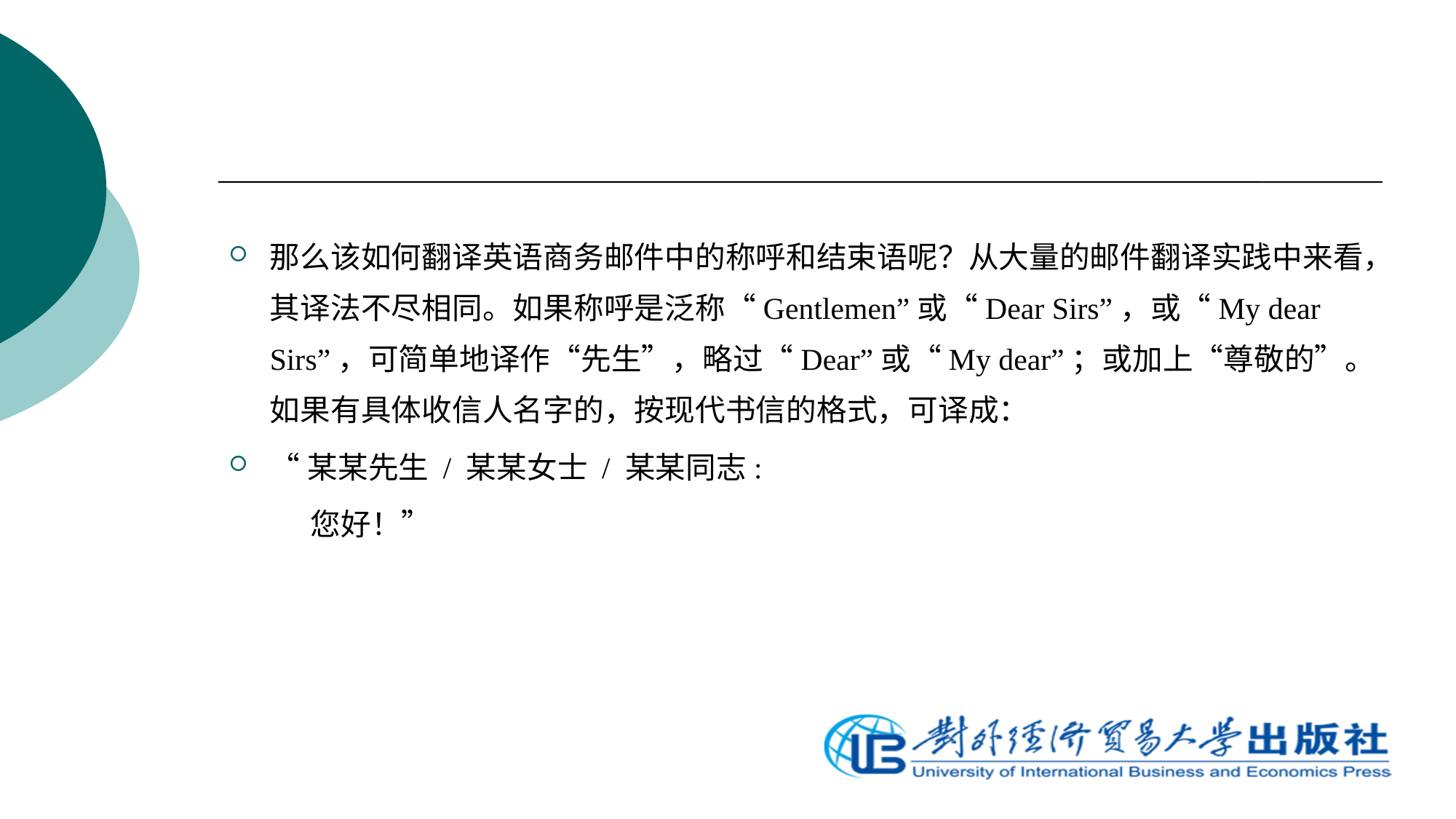

那么该如何翻译英语商务邮件中的称呼和结束语呢？从大量的邮件翻译实践中来看，其译法不尽相同。如果称呼是泛称“Gentlemen”或“Dear Sirs”，或“My dear Sirs”，可简单地译作“先生”，略过“Dear”或“My dear”；或加上“尊敬的”。如果有具体收信人名字的，按现代书信的格式，可译成：
“某某先生 / 某某女士 / 某某同志:
           您好！”